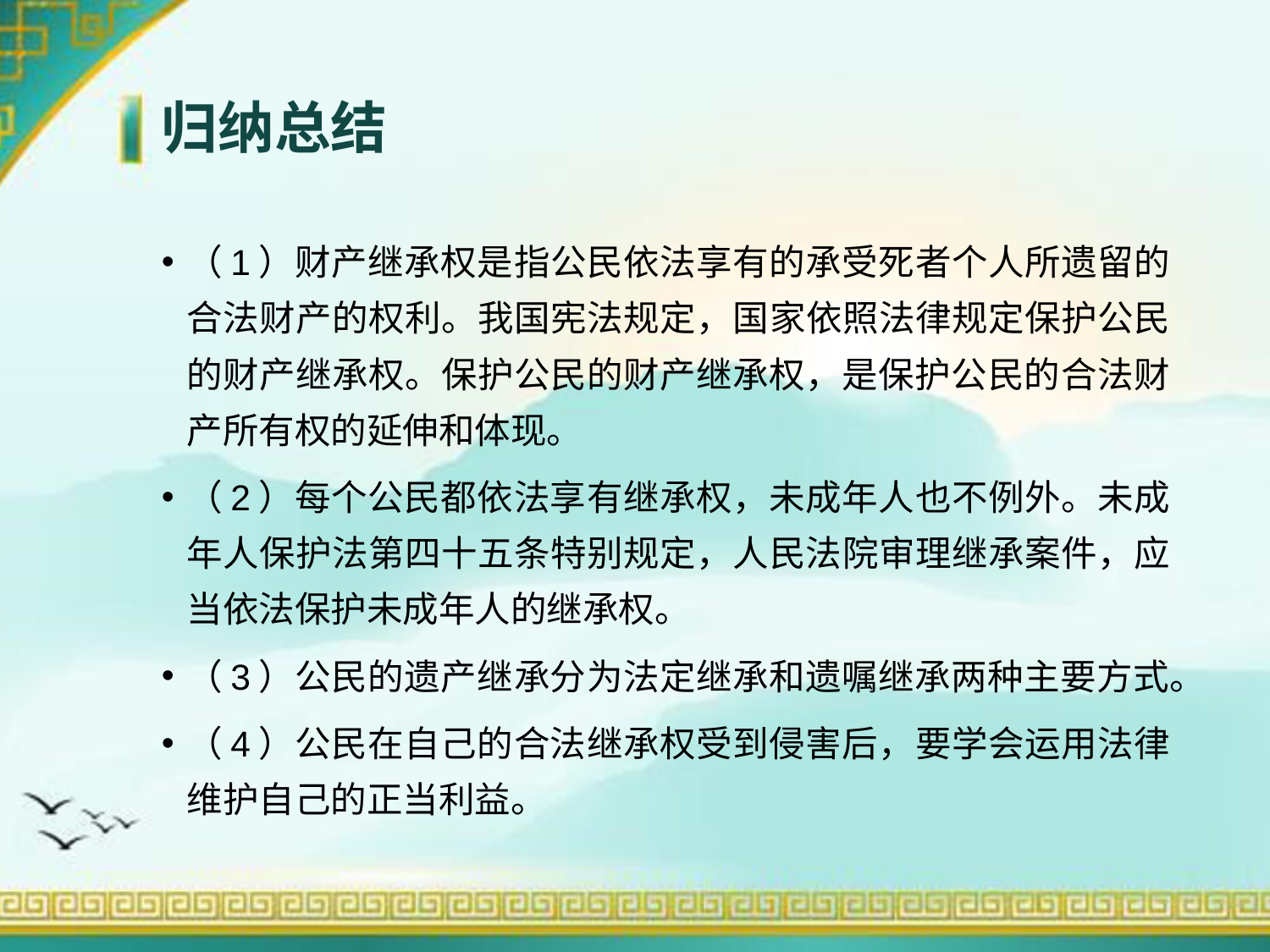

# 归纳总结
（1）财产继承权是指公民依法享有的承受死者个人所遗留的合法财产的权利。我国宪法规定，国家依照法律规定保护公民的财产继承权。保护公民的财产继承权，是保护公民的合法财产所有权的延伸和体现。
（2）每个公民都依法享有继承权，未成年人也不例外。未成年人保护法第四十五条特别规定，人民法院审理继承案件，应当依法保护未成年人的继承权。
（3）公民的遗产继承分为法定继承和遗嘱继承两种主要方式。
（4）公民在自己的合法继承权受到侵害后，要学会运用法律维护自己的正当利益。